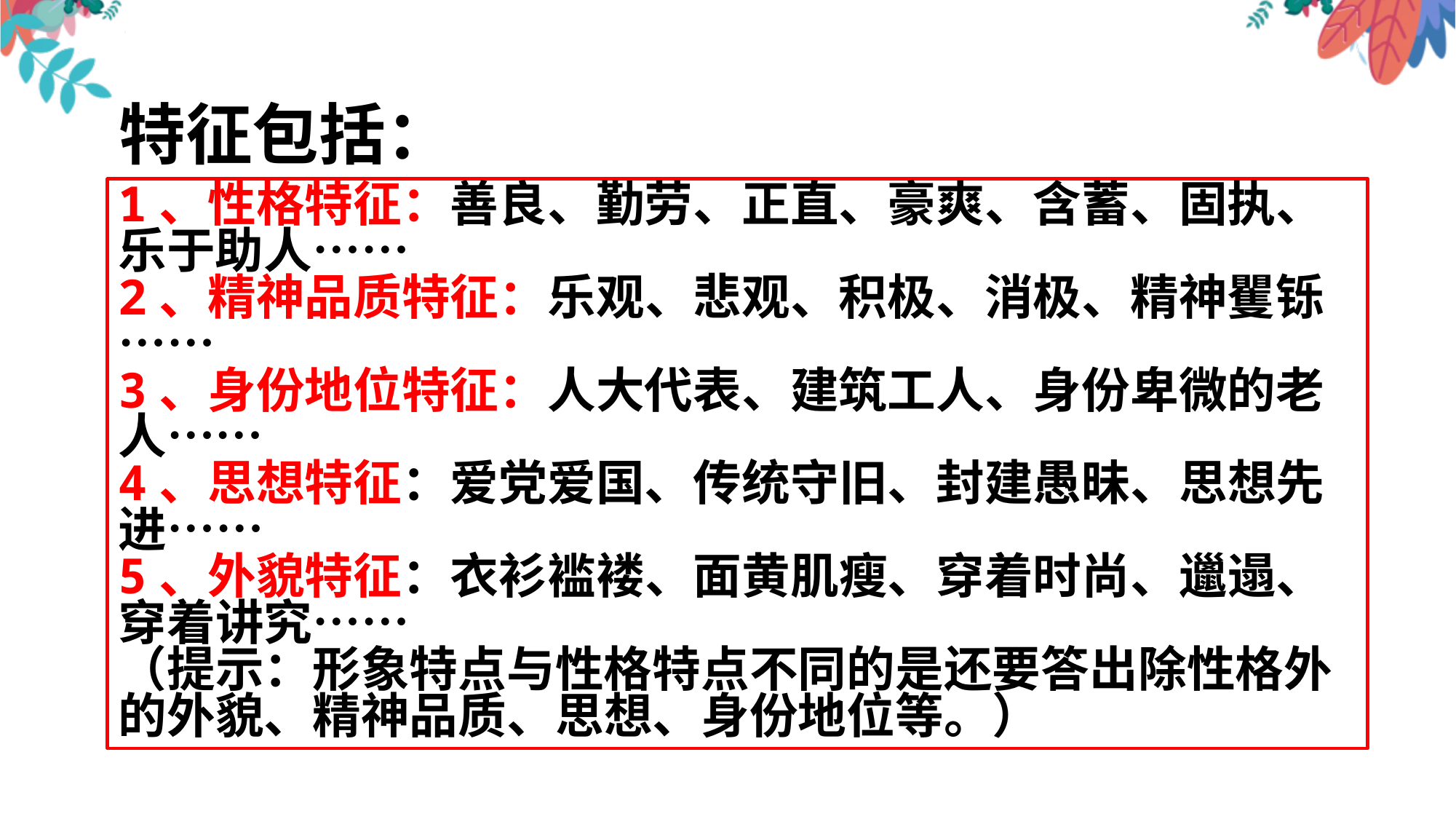

特征包括：
1、性格特征：善良、勤劳、正直、豪爽、含蓄、固执、乐于助人……
2、精神品质特征：乐观、悲观、积极、消极、精神矍铄……
3、身份地位特征：人大代表、建筑工人、身份卑微的老人……
4、思想特征：爱党爱国、传统守旧、封建愚昧、思想先进……
5、外貌特征：衣衫褴褛、面黄肌瘦、穿着时尚、邋遢、穿着讲究……
（提示：形象特点与性格特点不同的是还要答出除性格外的外貌、精神品质、思想、身份地位等。）